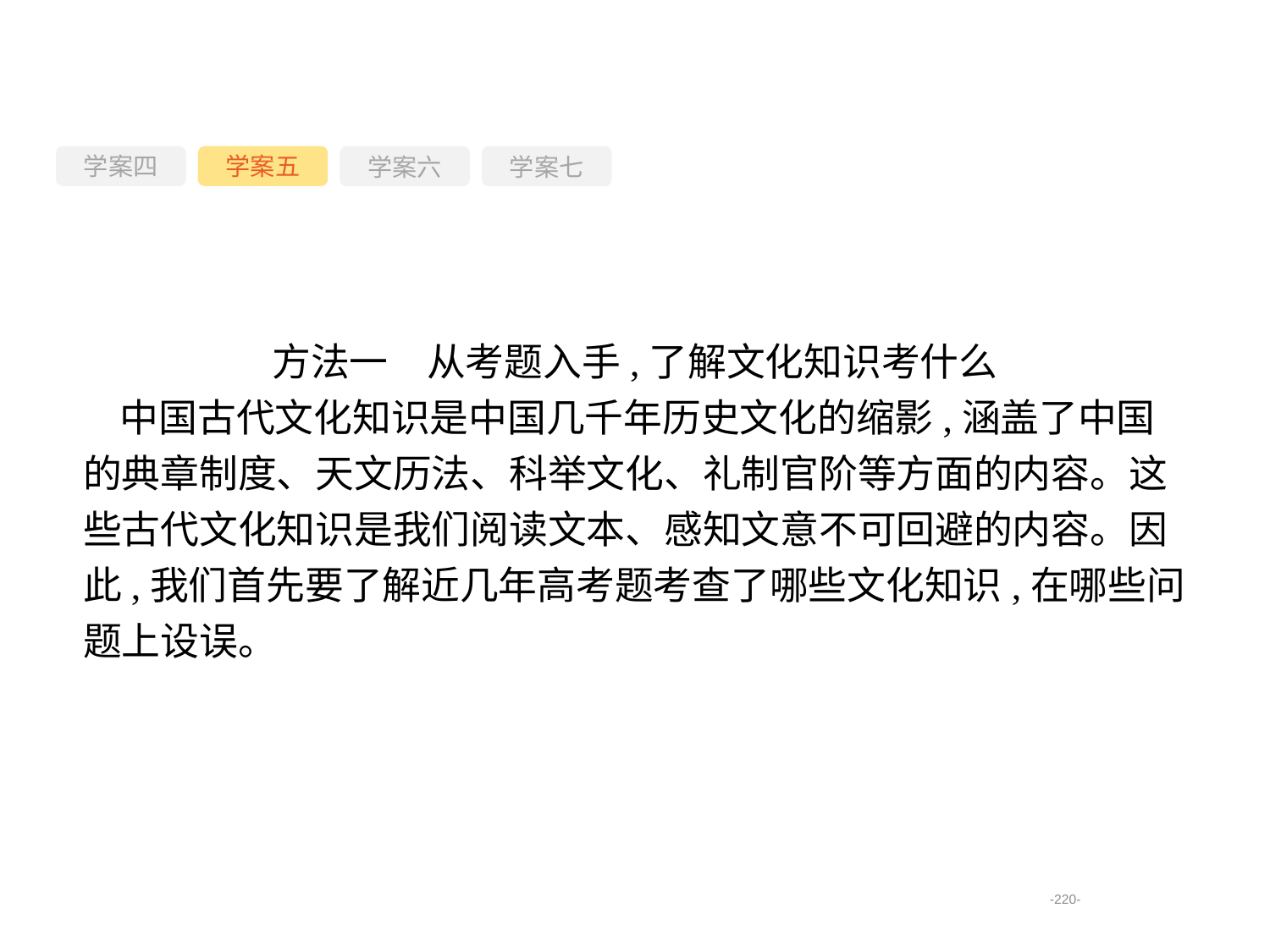

学案四
学案六
学案七
学案五
方法一　从考题入手,了解文化知识考什么
中国古代文化知识是中国几千年历史文化的缩影,涵盖了中国的典章制度、天文历法、科举文化、礼制官阶等方面的内容。这些古代文化知识是我们阅读文本、感知文意不可回避的内容。因此,我们首先要了解近几年高考题考查了哪些文化知识,在哪些问题上设误。
-220-